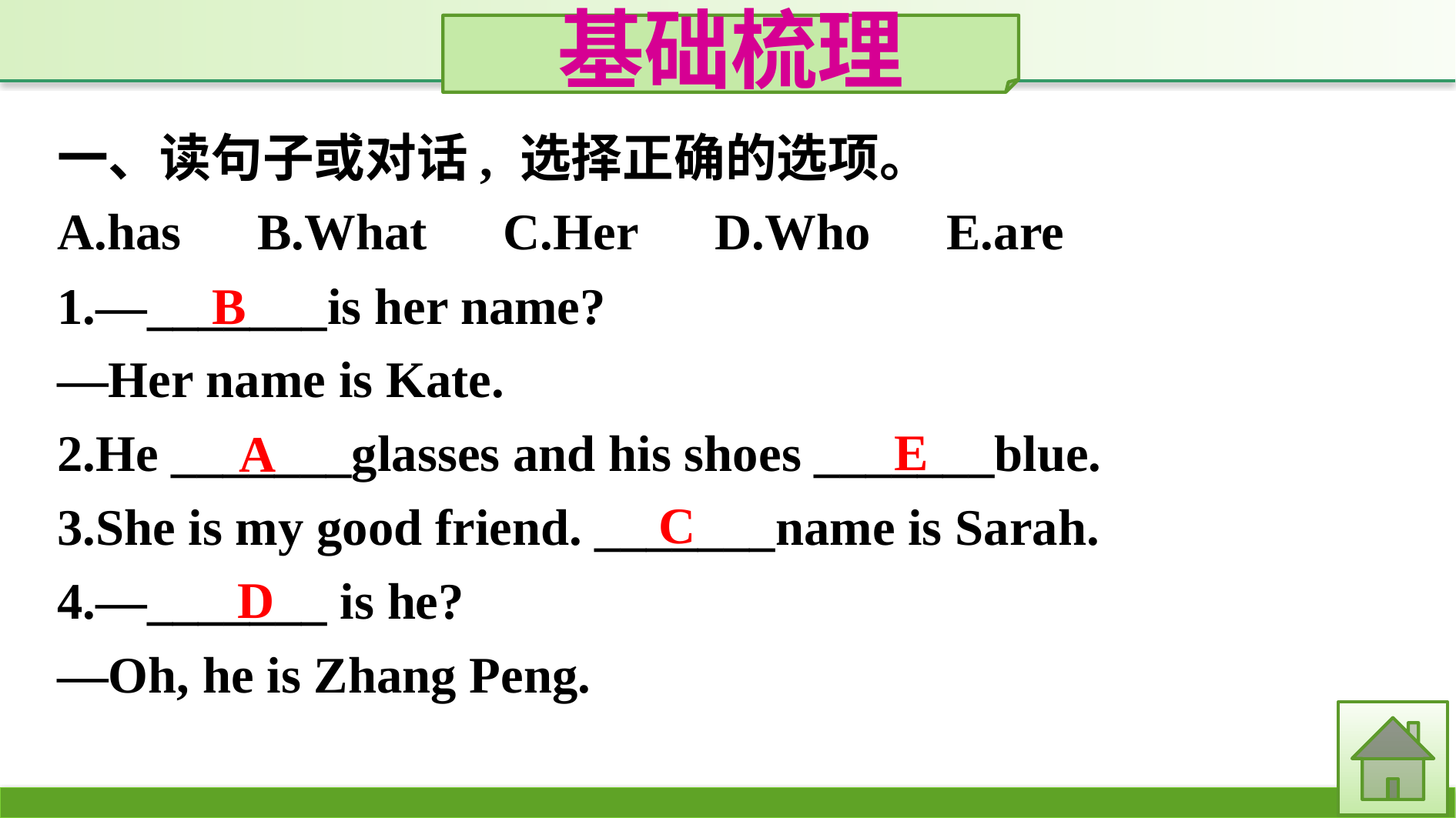

基础梳理
一、读句子或对话, 选择正确的选项。
A.has　B.What　C.Her　D.Who　E.are
1.—_______is her name?
—Her name is Kate.
2.He _______glasses and his shoes _______blue.
3.She is my good friend. _______name is Sarah.
4.—_______ is he?
—Oh, he is Zhang Peng.
B
E
A
C
D